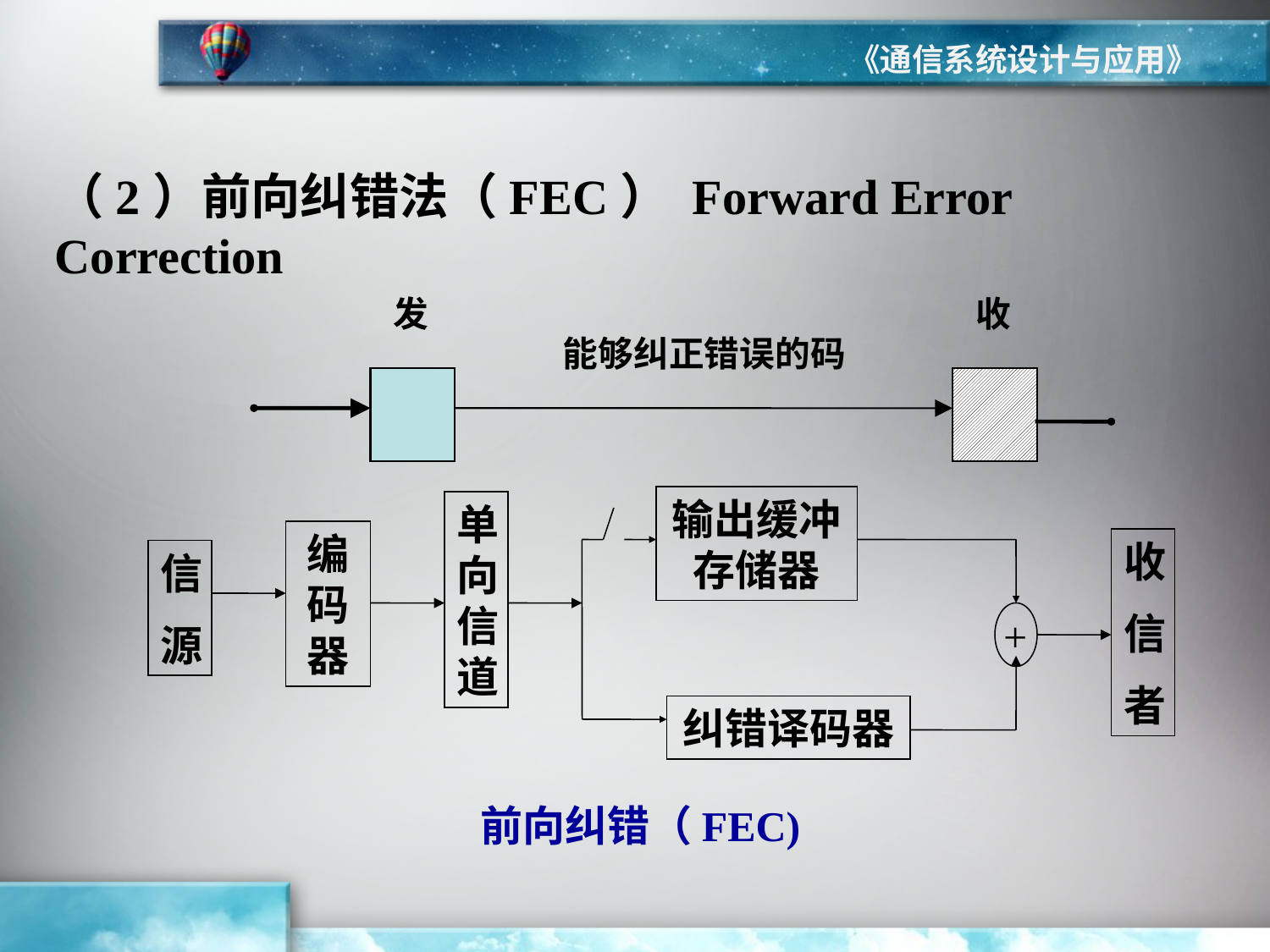

《通信系统设计与应用》
（2）前向纠错法（FEC） Forward Error Correction
发
收
能够纠正错误的码

输出缓冲存储器
单向信道

编码器
收
信
者

信
源

+

纠错译码器

前向纠错（FEC)